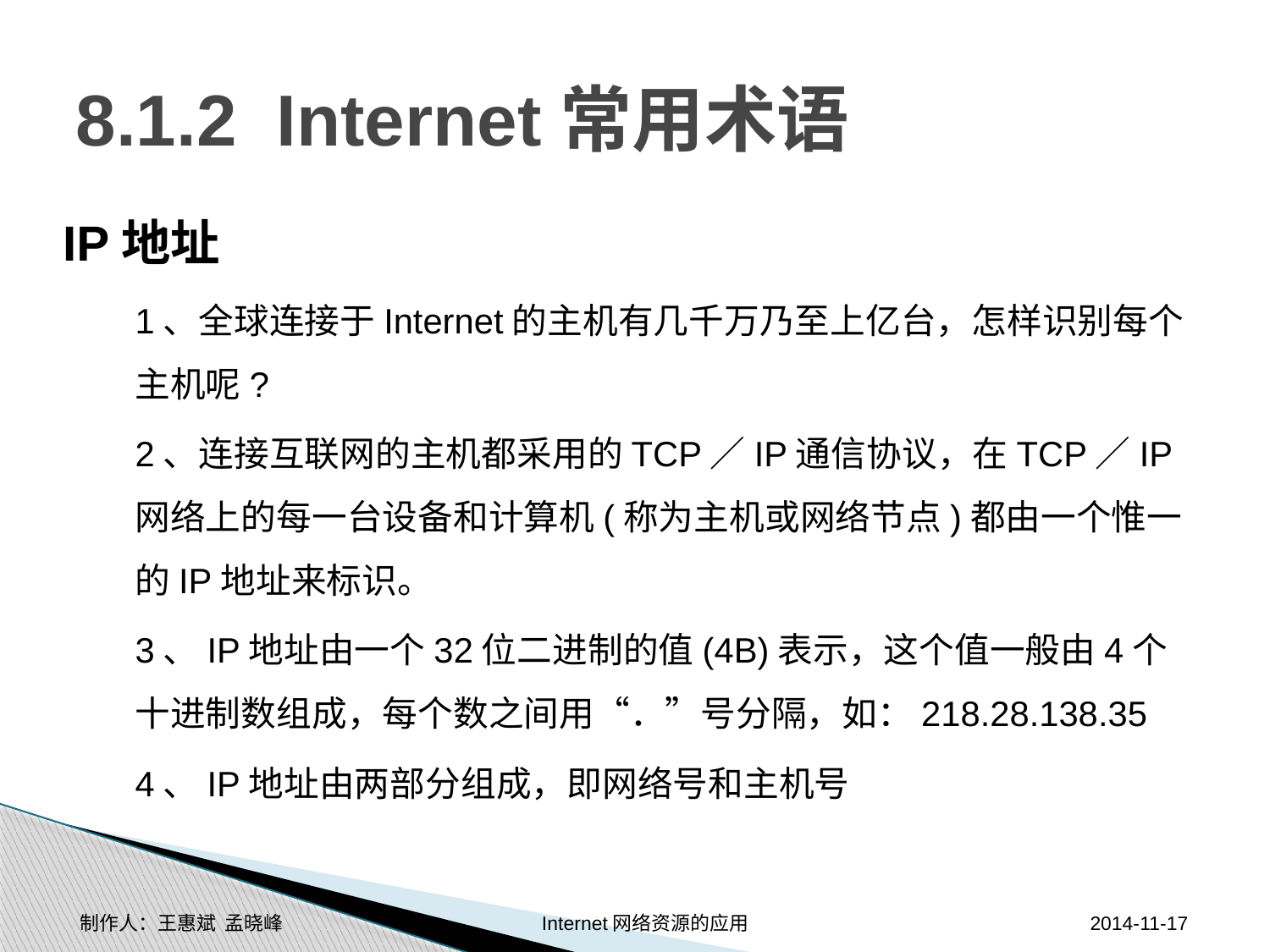

# 8.1.2  Internet常用术语
IP地址
1、全球连接于Internet的主机有几千万乃至上亿台，怎样识别每个主机呢?
2、连接互联网的主机都采用的TCP／IP通信协议，在TCP／IP网络上的每一台设备和计算机(称为主机或网络节点)都由一个惟一的IP地址来标识。
3、IP地址由一个32位二进制的值(4B)表示，这个值一般由4个十进制数组成，每个数之间用“．”号分隔，如：218.28.138.35
4、IP地址由两部分组成，即网络号和主机号

制作人：王惠斌  孟晓峰                                                         Internet网络资源的应用
2014-11-17